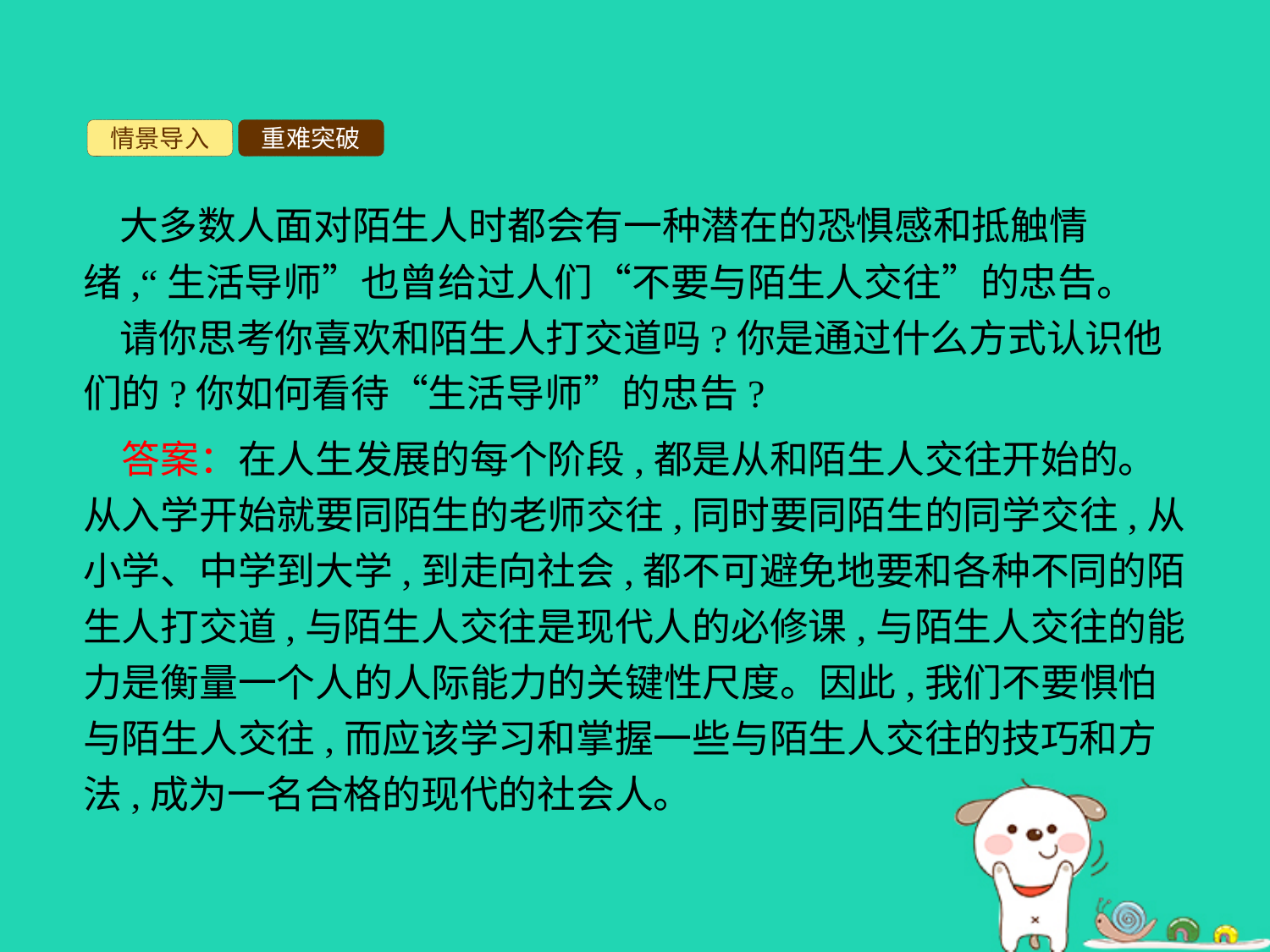

情景导入
重难突破
大多数人面对陌生人时都会有一种潜在的恐惧感和抵触情绪,“生活导师”也曾给过人们“不要与陌生人交往”的忠告。
请你思考你喜欢和陌生人打交道吗?你是通过什么方式认识他们的?你如何看待“生活导师”的忠告?
答案：在人生发展的每个阶段,都是从和陌生人交往开始的。从入学开始就要同陌生的老师交往,同时要同陌生的同学交往,从小学、中学到大学,到走向社会,都不可避免地要和各种不同的陌生人打交道,与陌生人交往是现代人的必修课,与陌生人交往的能力是衡量一个人的人际能力的关键性尺度。因此,我们不要惧怕与陌生人交往,而应该学习和掌握一些与陌生人交往的技巧和方法,成为一名合格的现代的社会人。